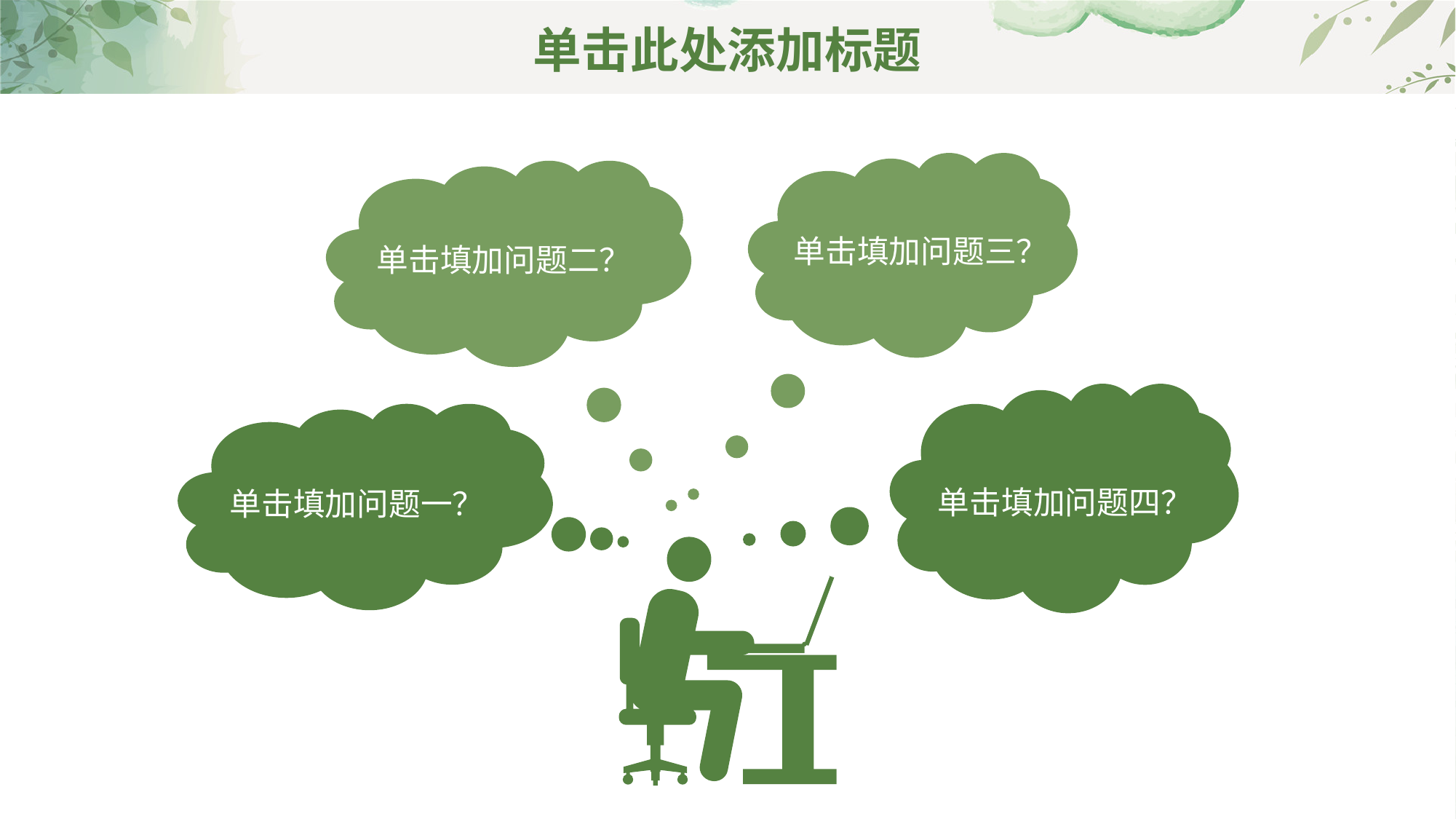

# 单击此处添加标题
单击填加问题三？

单击填加问题二？

单击填加问题四？

单击填加问题一？